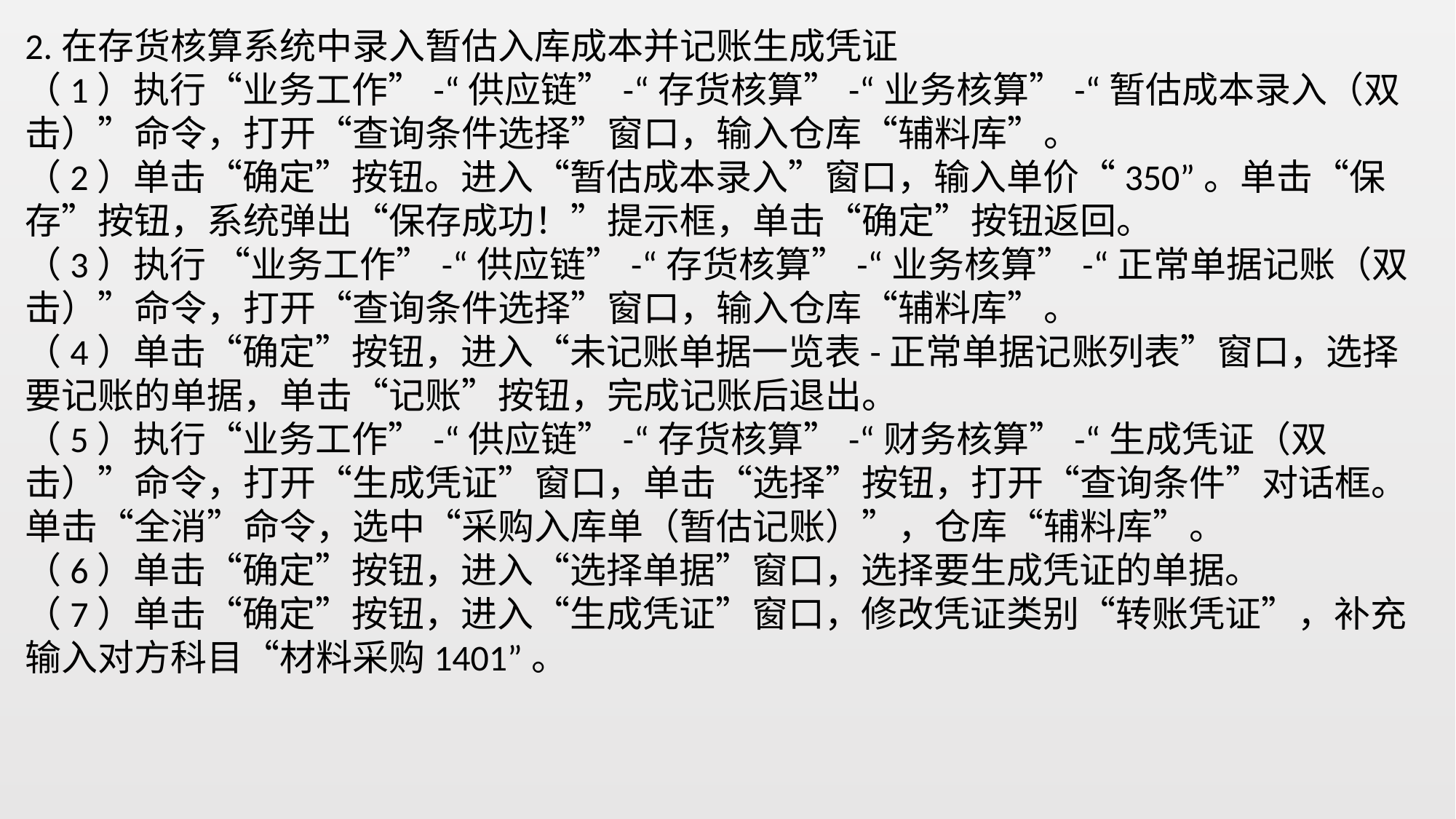

2.在存货核算系统中录入暂估入库成本并记账生成凭证
（1）执行“业务工作”-“供应链”-“存货核算”-“业务核算”-“暂估成本录入（双击）”命令，打开“查询条件选择”窗口，输入仓库“辅料库”。
（2）单击“确定”按钮。进入“暂估成本录入”窗口，输入单价“350”。单击“保存”按钮，系统弹出“保存成功！”提示框，单击“确定”按钮返回。
（3）执行 “业务工作”-“供应链”-“存货核算”-“业务核算”-“正常单据记账（双击）”命令，打开“查询条件选择”窗口，输入仓库“辅料库”。
（4）单击“确定”按钮，进入“未记账单据一览表-正常单据记账列表”窗口，选择要记账的单据，单击“记账”按钮，完成记账后退出。
（5）执行“业务工作”-“供应链”-“存货核算”-“财务核算”-“生成凭证（双击）”命令，打开“生成凭证”窗口，单击“选择”按钮，打开“查询条件”对话框。单击“全消”命令，选中“采购入库单（暂估记账）”，仓库“辅料库”。
（6）单击“确定”按钮，进入“选择单据”窗口，选择要生成凭证的单据。
（7）单击“确定”按钮，进入“生成凭证”窗口，修改凭证类别“转账凭证”，补充输入对方科目“材料采购1401”。